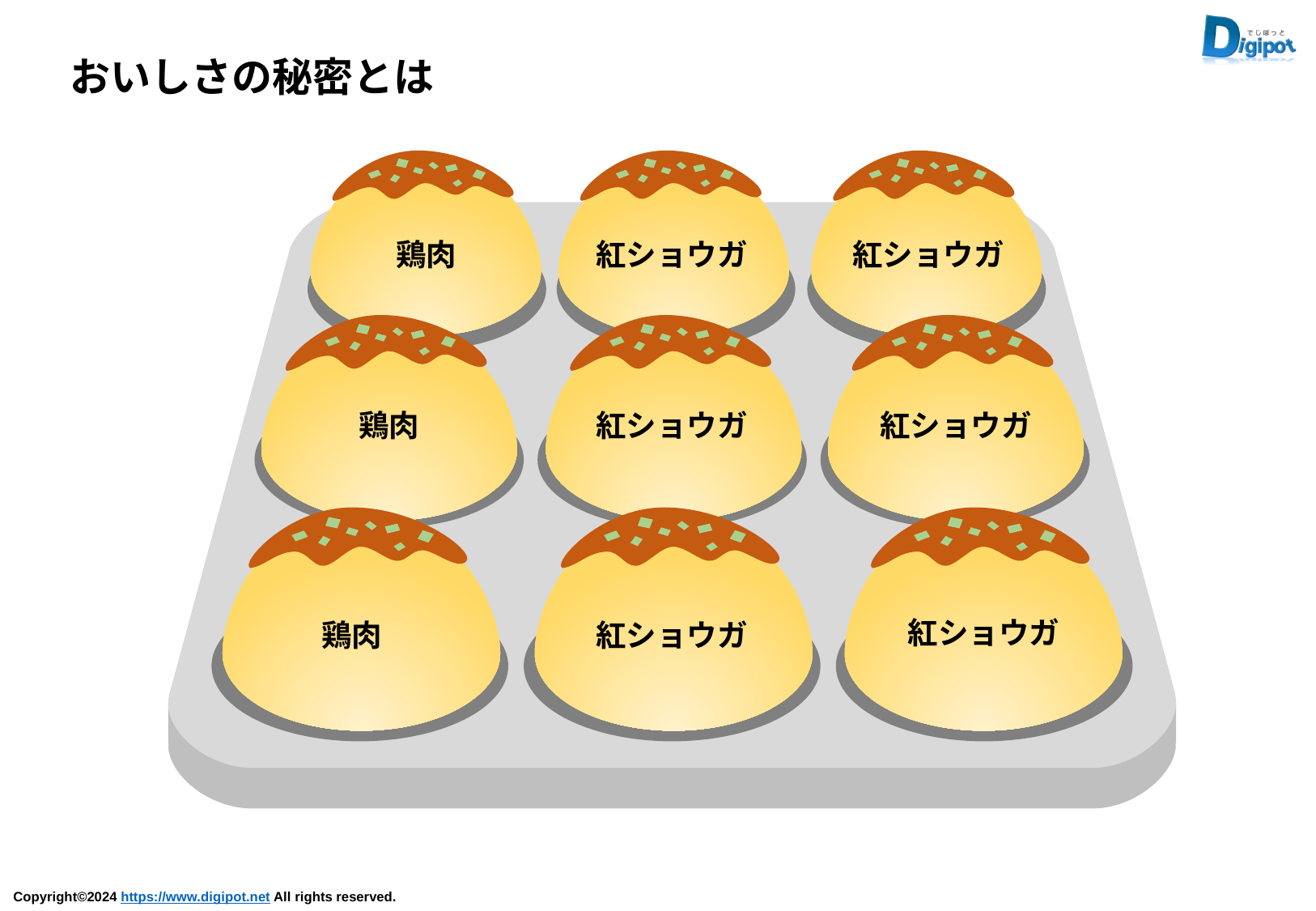

おいしさの秘密とは

鶏肉
紅ショウガ
紅ショウガ

鶏肉
紅ショウガ
紅ショウガ

紅ショウガ
鶏肉
紅ショウガ